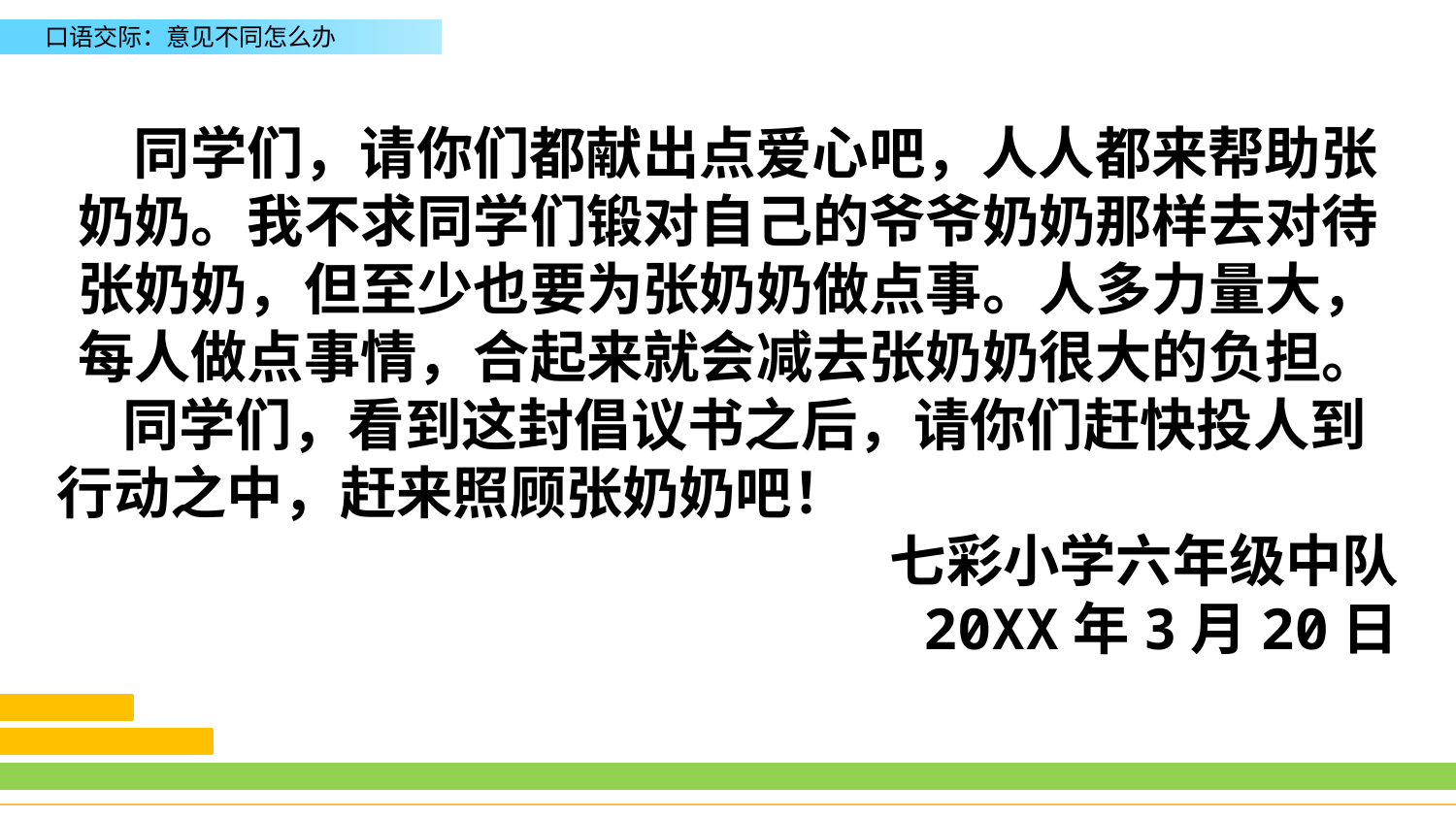

同学们，请你们都献出点爱心吧，人人都来帮助张奶奶。我不求同学们锻对自己的爷爷奶奶那样去对待张奶奶，但至少也要为张奶奶做点事。人多力量大，每人做点事情，合起来就会减去张奶奶很大的负担。
    同学们，看到这封倡议书之后，请你们赶快投人到行动之中，赶来照顾张奶奶吧！
七彩小学六年级中队
20XX年3月20日